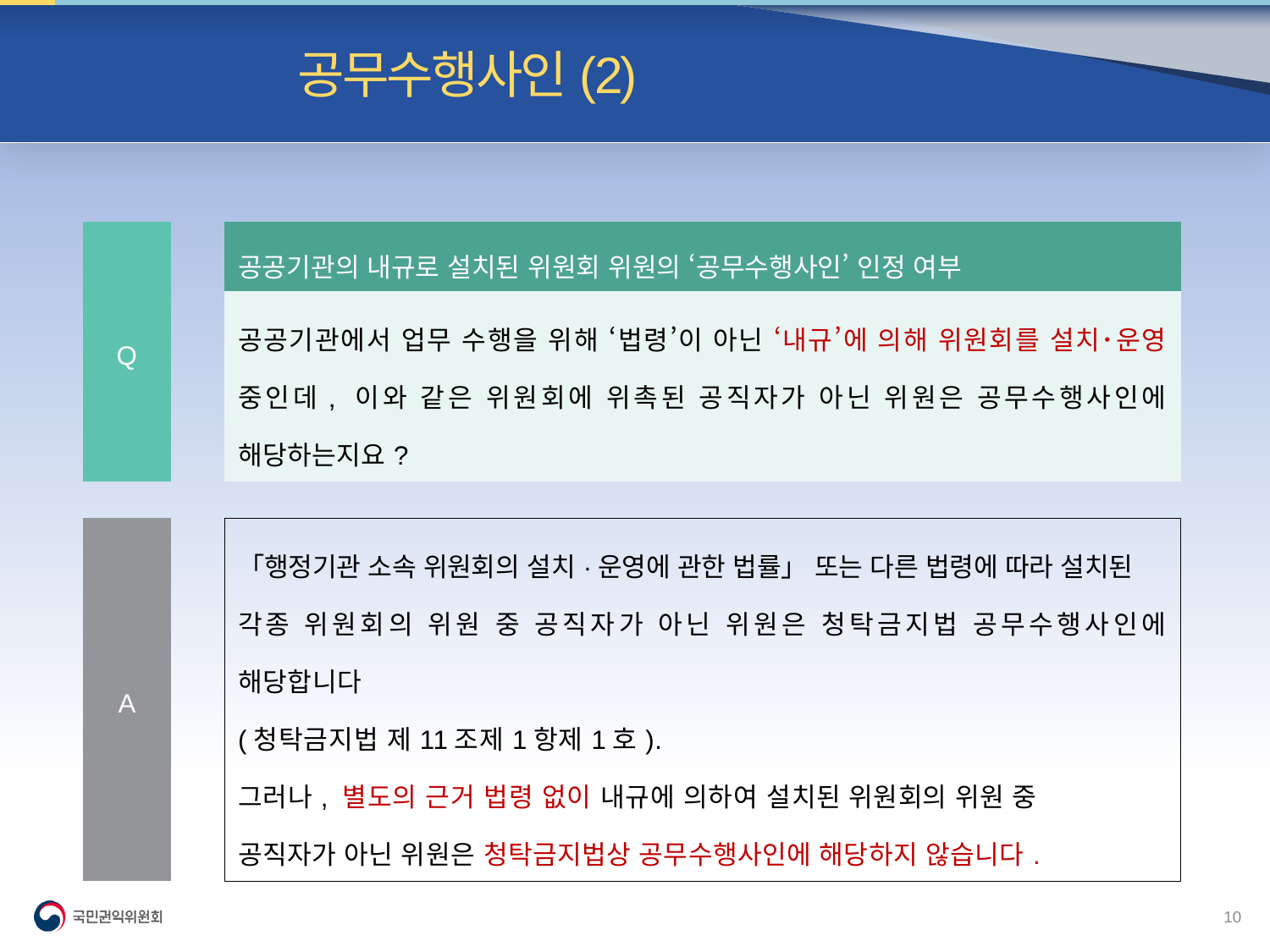

빈발 질의| 공무수행사인(2)

| Q |  | 공공기관의 내규로 설치된 위원회 위원의 ‘공무수행사인’ 인정 여부 |
| --- | --- | --- |
|  |  | 공공기관에서 업무 수행을 위해 ‘법령’이 아닌 ‘내규’에 의해 위원회를 설치･운영 중인데, 이와 같은 위원회에 위촉된 공직자가 아닌 위원은 공무수행사인에 해당하는지요? |
|  |  |  |
| A |  | 「행정기관 소속 위원회의 설치·운영에 관한 법률」 또는 다른 법령에 따라 설치된 각종 위원회의 위원 중 공직자가 아닌 위원은 청탁금지법 공무수행사인에 해당합니다 (청탁금지법 제11조제1항제1호). 그러나, 별도의 근거 법령 없이 내규에 의하여 설치된 위원회의 위원 중 공직자가 아닌 위원은 청탁금지법상 공무수행사인에 해당하지 않습니다. |

10